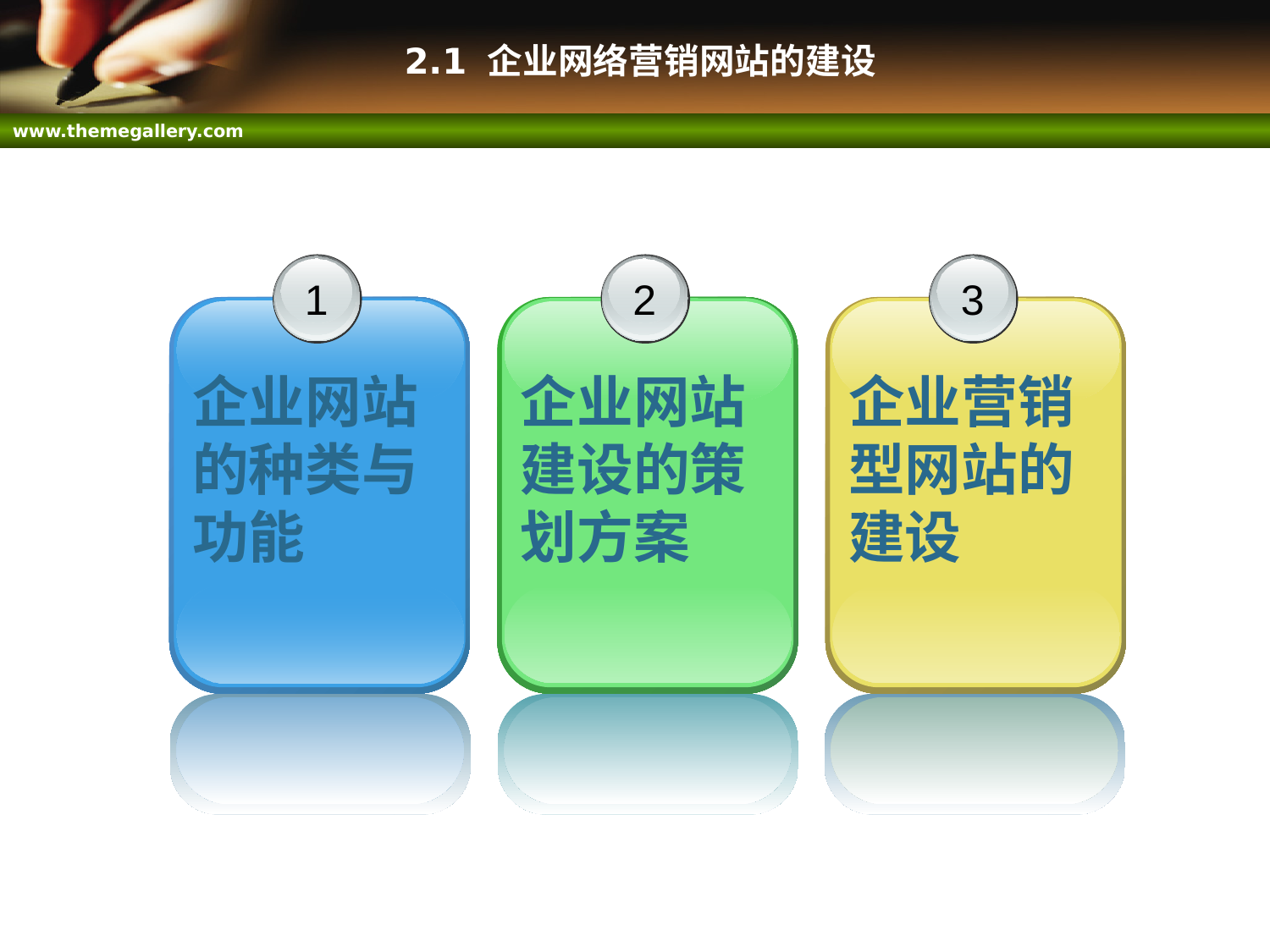

# 2.1 企业网络营销网站的建设

1

企业网站的种类与功能

2

企业网站建设的策划方案

3

企业营销型网站的建设